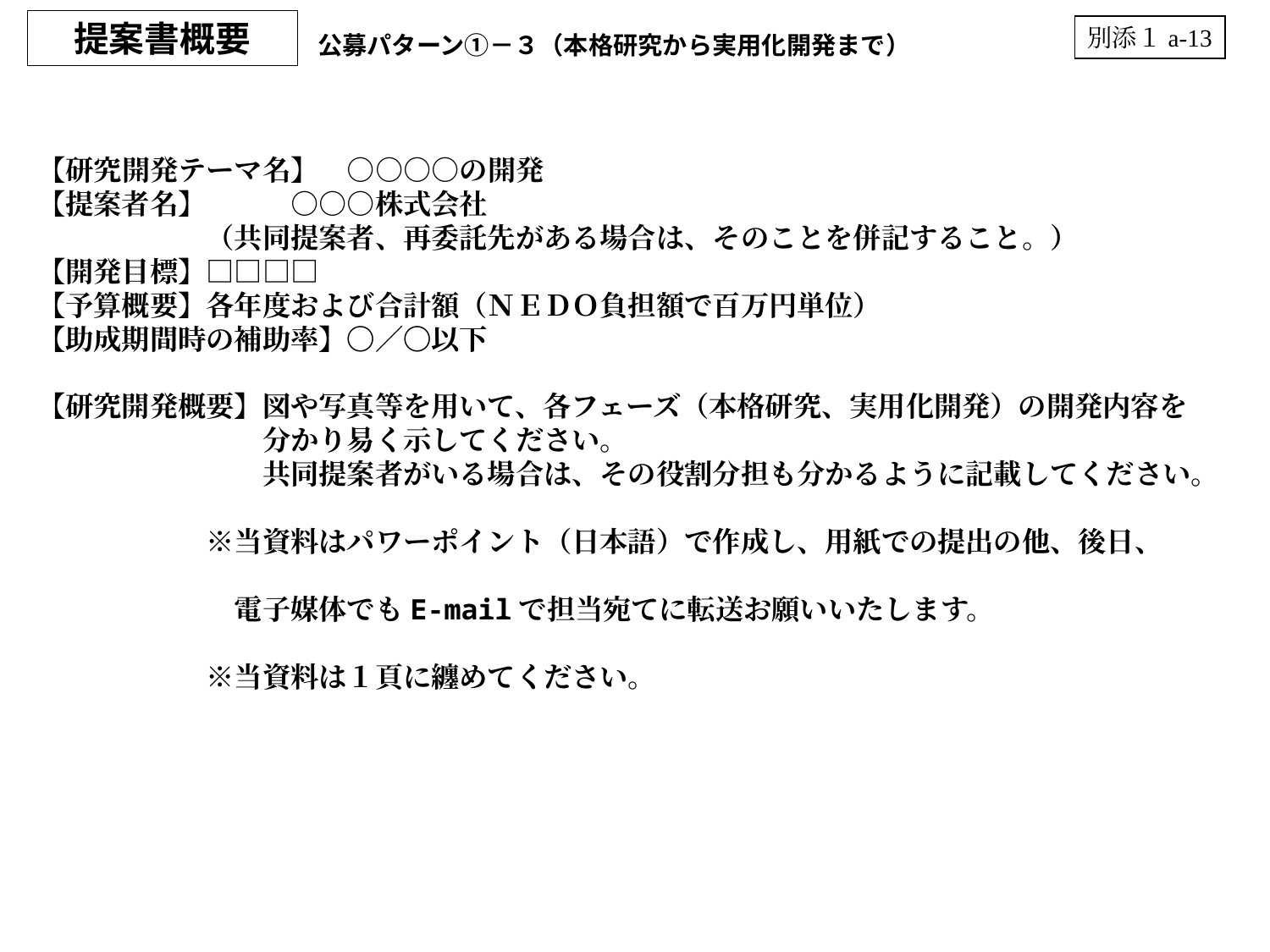

提案書概要
別添１a-13
公募パターン①－３（本格研究から実用化開発まで）
【研究開発テーマ名】　○○○○の開発
【提案者名】　　　○○○株式会社
　　　　　　（共同提案者、再委託先がある場合は、そのことを併記すること。）
【開発目標】□□□□
【予算概要】各年度および合計額（ＮＥＤＯ負担額で百万円単位）
【助成期間時の補助率】〇／〇以下

【研究開発概要】図や写真等を用いて、各フェーズ（本格研究、実用化開発）の開発内容を
　　　　　　　　分かり易く示してください。
　　　　　　　　共同提案者がいる場合は、その役割分担も分かるように記載してください。

　　　　　　※当資料はパワーポイント（日本語）で作成し、用紙での提出の他、後日、
　　　　　　　電子媒体でもE-mailで担当宛てに転送お願いいたします。

　　　　　　※当資料は１頁に纏めてください。